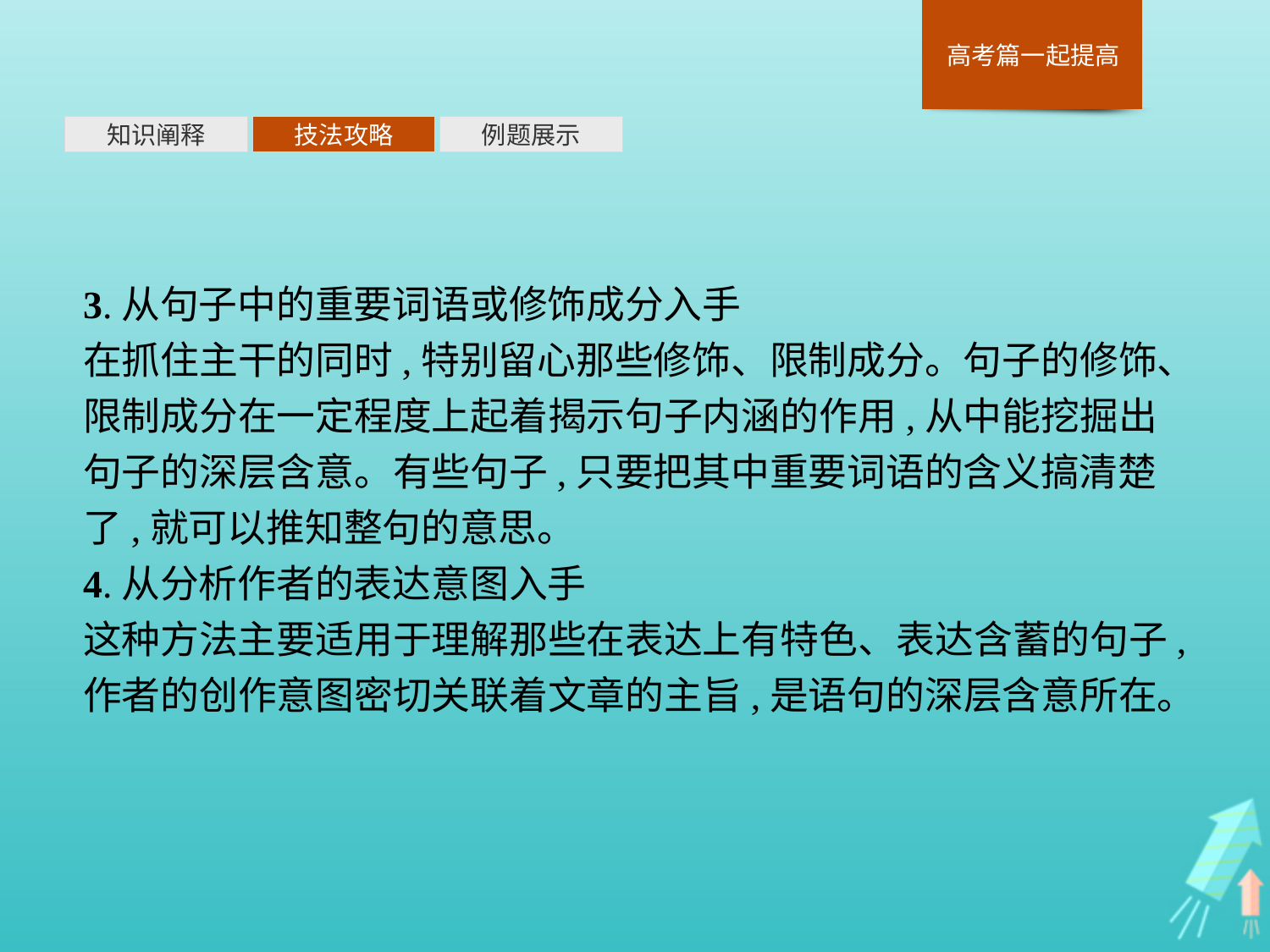

知识阐释
技法攻略
例题展示
3.从句子中的重要词语或修饰成分入手
在抓住主干的同时,特别留心那些修饰、限制成分。句子的修饰、限制成分在一定程度上起着揭示句子内涵的作用,从中能挖掘出句子的深层含意。有些句子,只要把其中重要词语的含义搞清楚了,就可以推知整句的意思。
4.从分析作者的表达意图入手
这种方法主要适用于理解那些在表达上有特色、表达含蓄的句子,作者的创作意图密切关联着文章的主旨,是语句的深层含意所在。